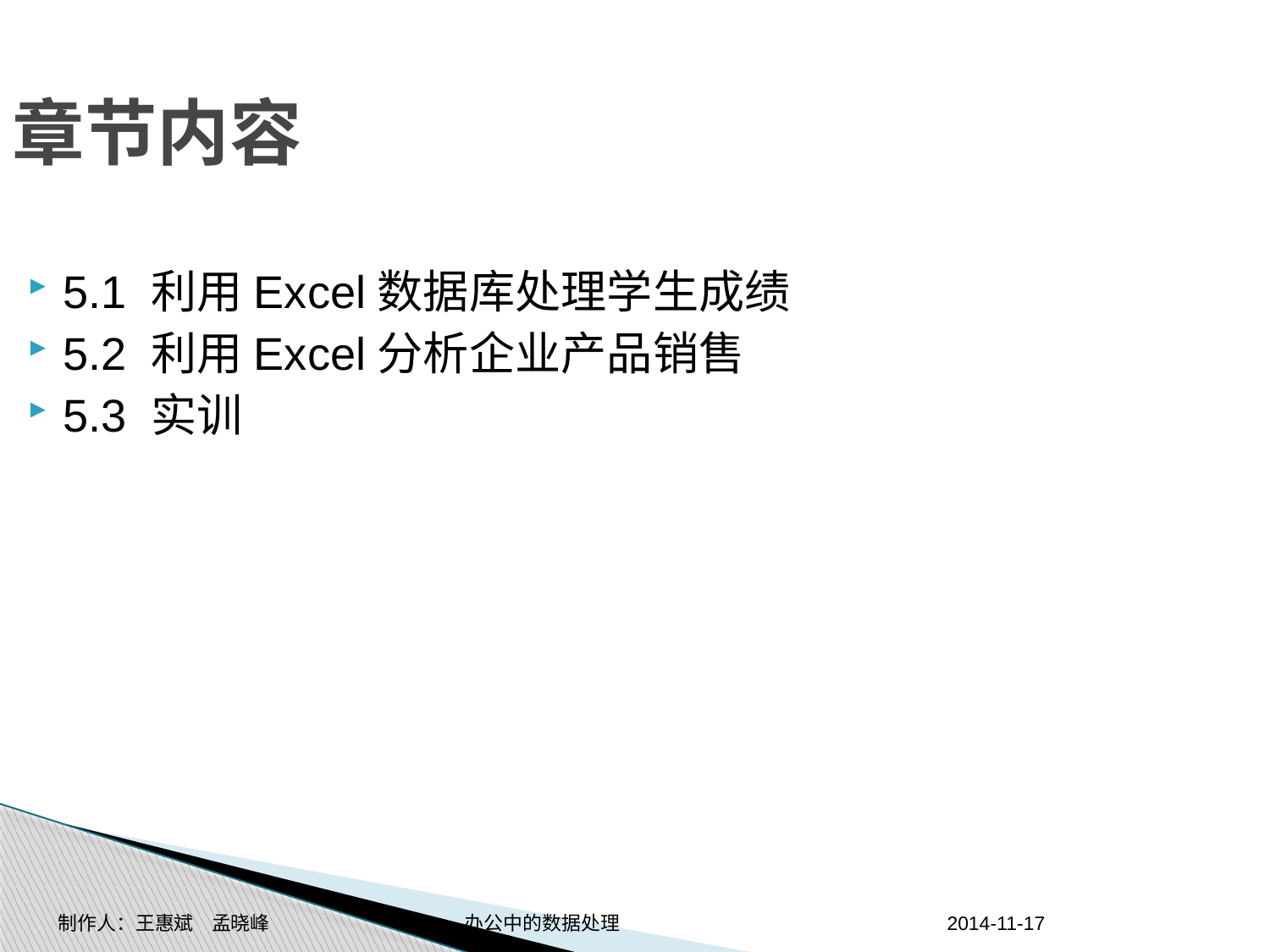

章节内容
5.1 利用Excel数据库处理学生成绩
5.2 利用Excel分析企业产品销售
5.3 实训
制作人：王惠斌    孟晓峰                                            办公中的数据处理
2014-11-17